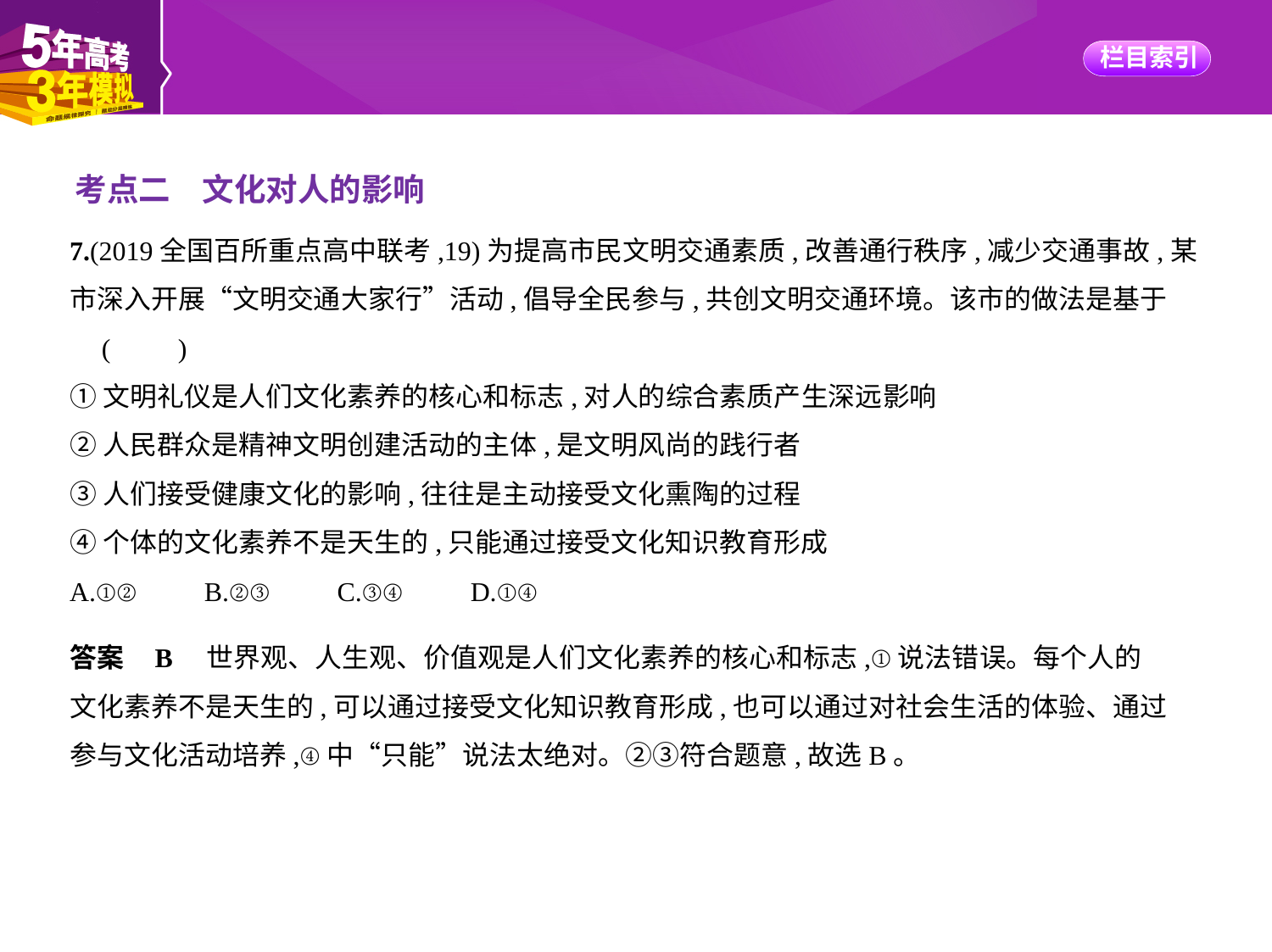

考点二　文化对人的影响
7.(2019全国百所重点高中联考,19)为提高市民文明交通素质,改善通行秩序,减少交通事故,某
市深入开展“文明交通大家行”活动,倡导全民参与,共创文明交通环境。该市的做法是基于
 (　　)
①文明礼仪是人们文化素养的核心和标志,对人的综合素质产生深远影响
②人民群众是精神文明创建活动的主体,是文明风尚的践行者
③人们接受健康文化的影响,往往是主动接受文化熏陶的过程
④个体的文化素养不是天生的,只能通过接受文化知识教育形成
A.①②　　B.②③　　C.③④　　D.①④
答案    B　世界观、人生观、价值观是人们文化素养的核心和标志,①说法错误。每个人的
文化素养不是天生的,可以通过接受文化知识教育形成,也可以通过对社会生活的体验、通过
参与文化活动培养,④中“只能”说法太绝对。②③符合题意,故选B。